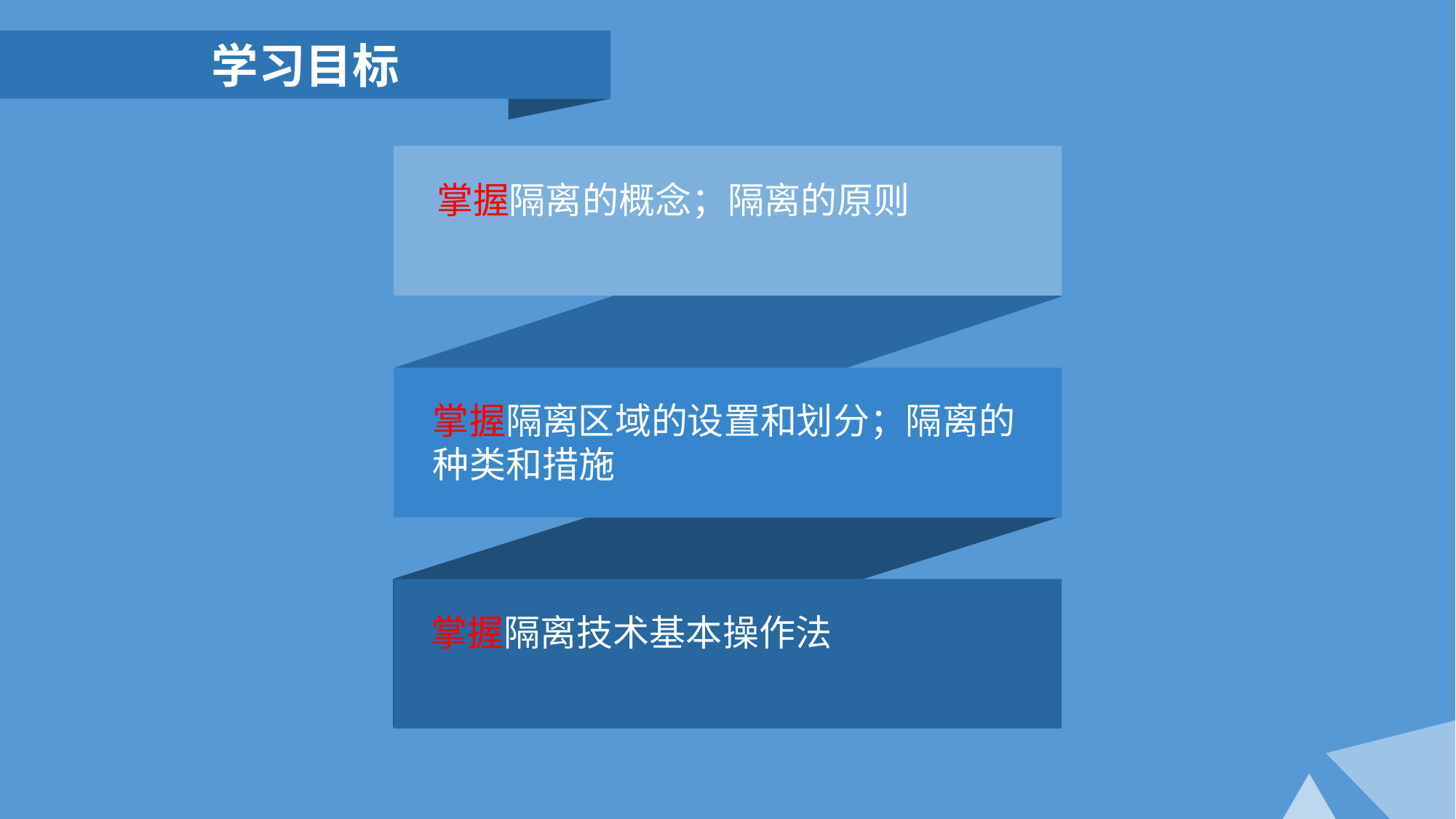

学习目标

掌握隔离的概念；隔离的原则

掌握隔离区域的设置和划分；隔离的种类和措施

掌握隔离技术基本操作法